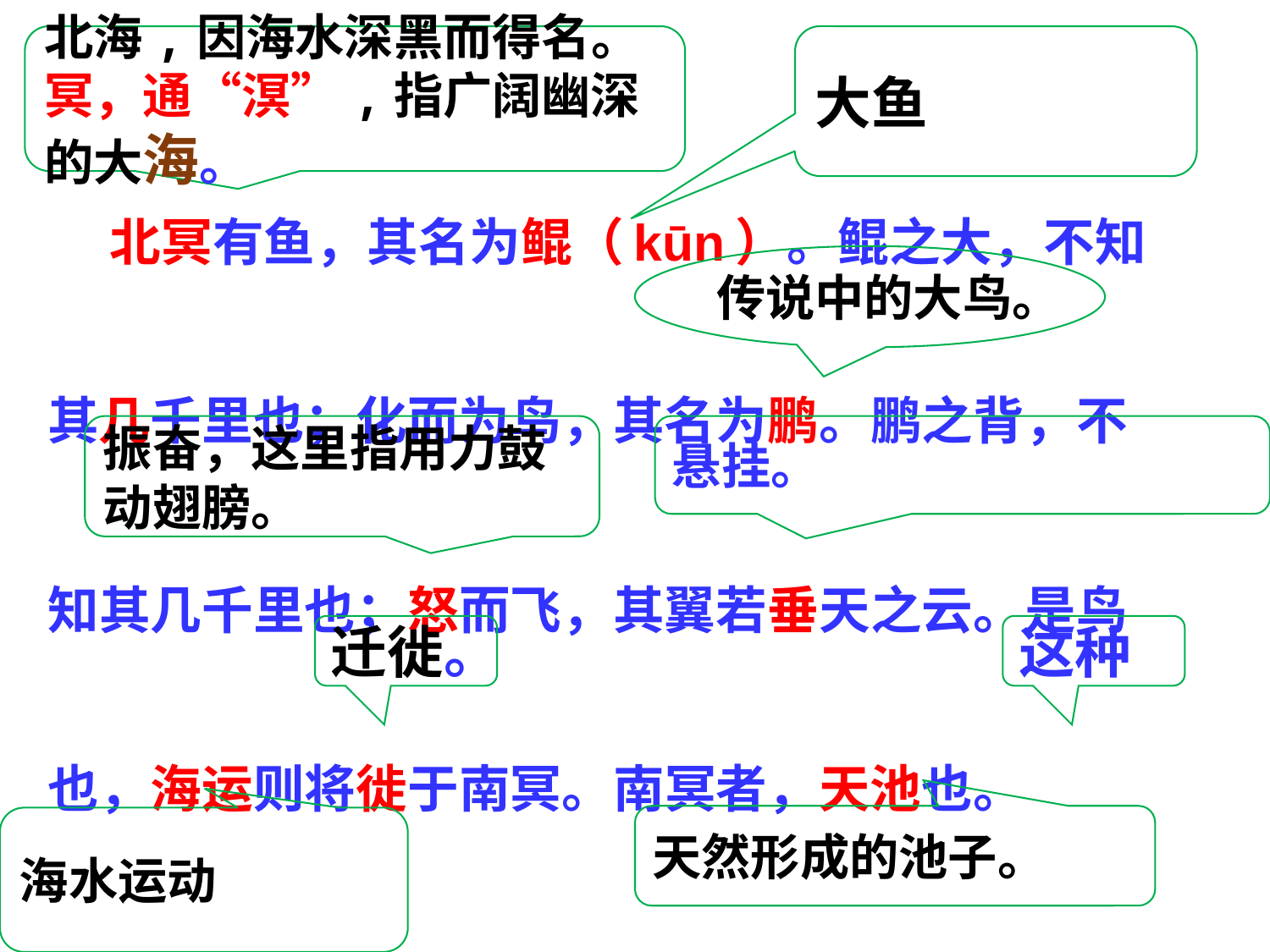

北海,因海水深黑而得名。冥，通“溟”,指广阔幽深的大海。
大鱼
      北冥有鱼，其名为鲲（kūn）。鲲之大，不知其几千里也；化而为鸟，其名为鹏。鹏之背，不
知其几千里也；怒而飞，其翼若垂天之云。是鸟也，海运则将徙于南冥。南冥者，天池也。
传说中的大鸟。
振奋，这里指用力鼓动翅膀。
悬挂。
迁徙。
这种
天然形成的池子。
海水运动